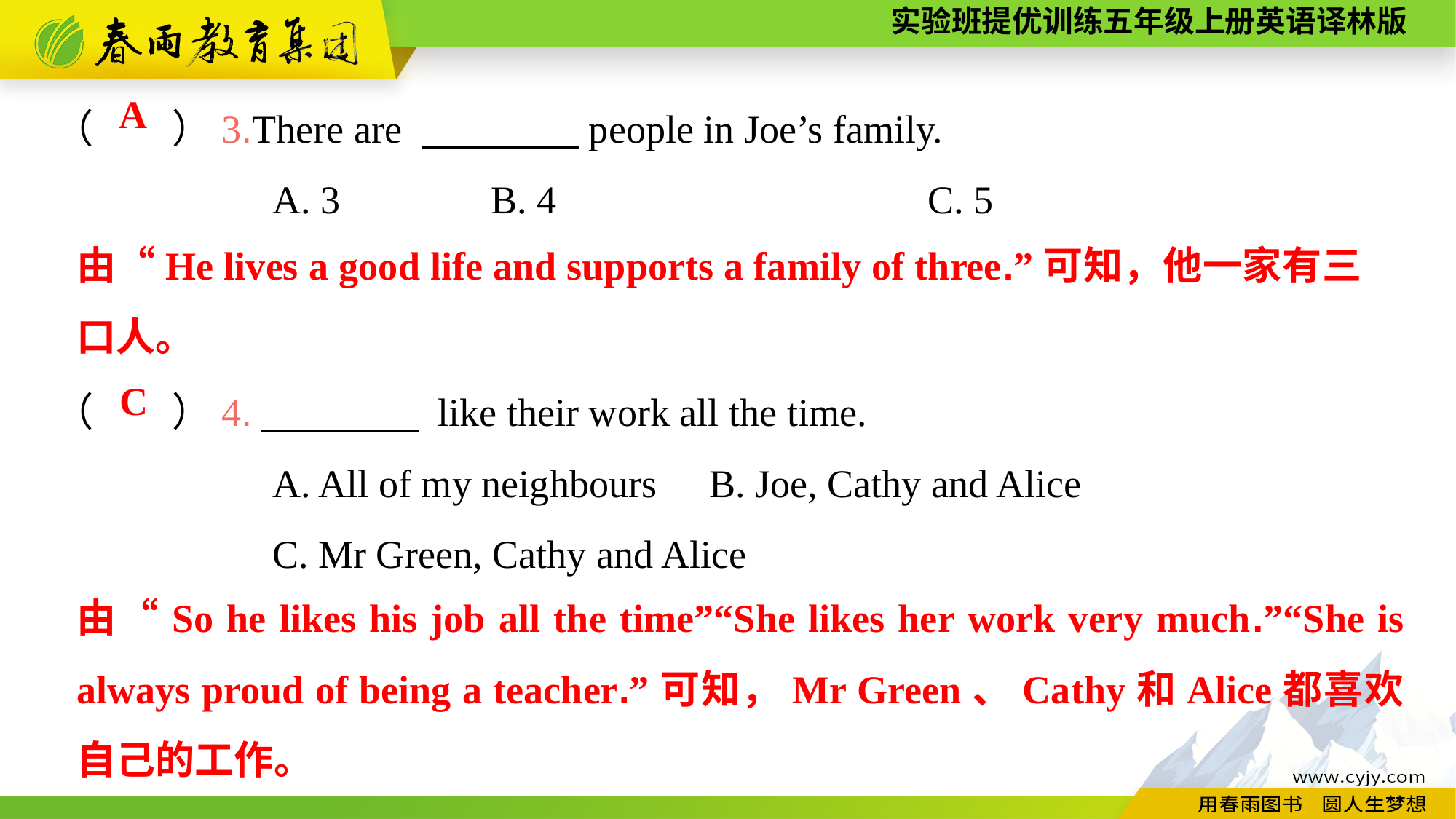

（　　）3.There are 　　　　people in Joe’s family.
		A. 3		B. 4				C. 5

（　　）4.　　　　 like their work all the time.
		A. All of my neighbours	B. Joe, Cathy and Alice
		C. Mr Green, Cathy and Alice
A
由“He lives a good life and supports a family of three.”可知，他一家有三口人。
C
由“So he likes his job all the time”“She likes her work very much.”“She is always proud of being a teacher.”可知，Mr Green、Cathy和Alice都喜欢自己的工作。